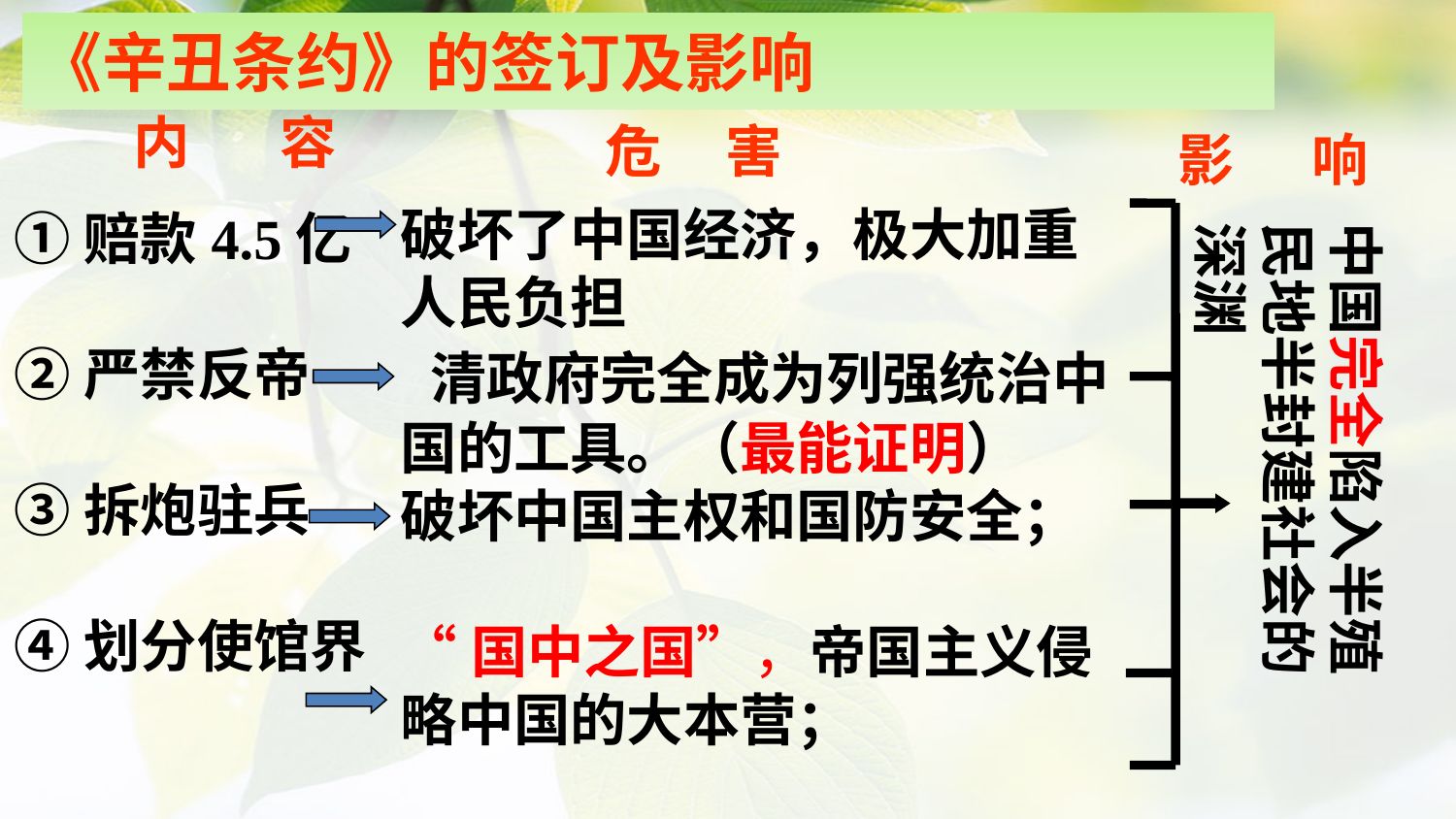

《辛丑条约》的签订及影响
  内       容
危     害
影      响
破坏了中国经济，极大加重人民负担
 清政府完全成为列强统治中国的工具。（最能证明）
破坏中国主权和国防安全；

“国中之国”，帝国主义侵略中国的大本营；
①赔款4.5亿

②严禁反帝

③拆炮驻兵

④划分使馆界

中国完全陷入半殖民地半封建社会的深渊